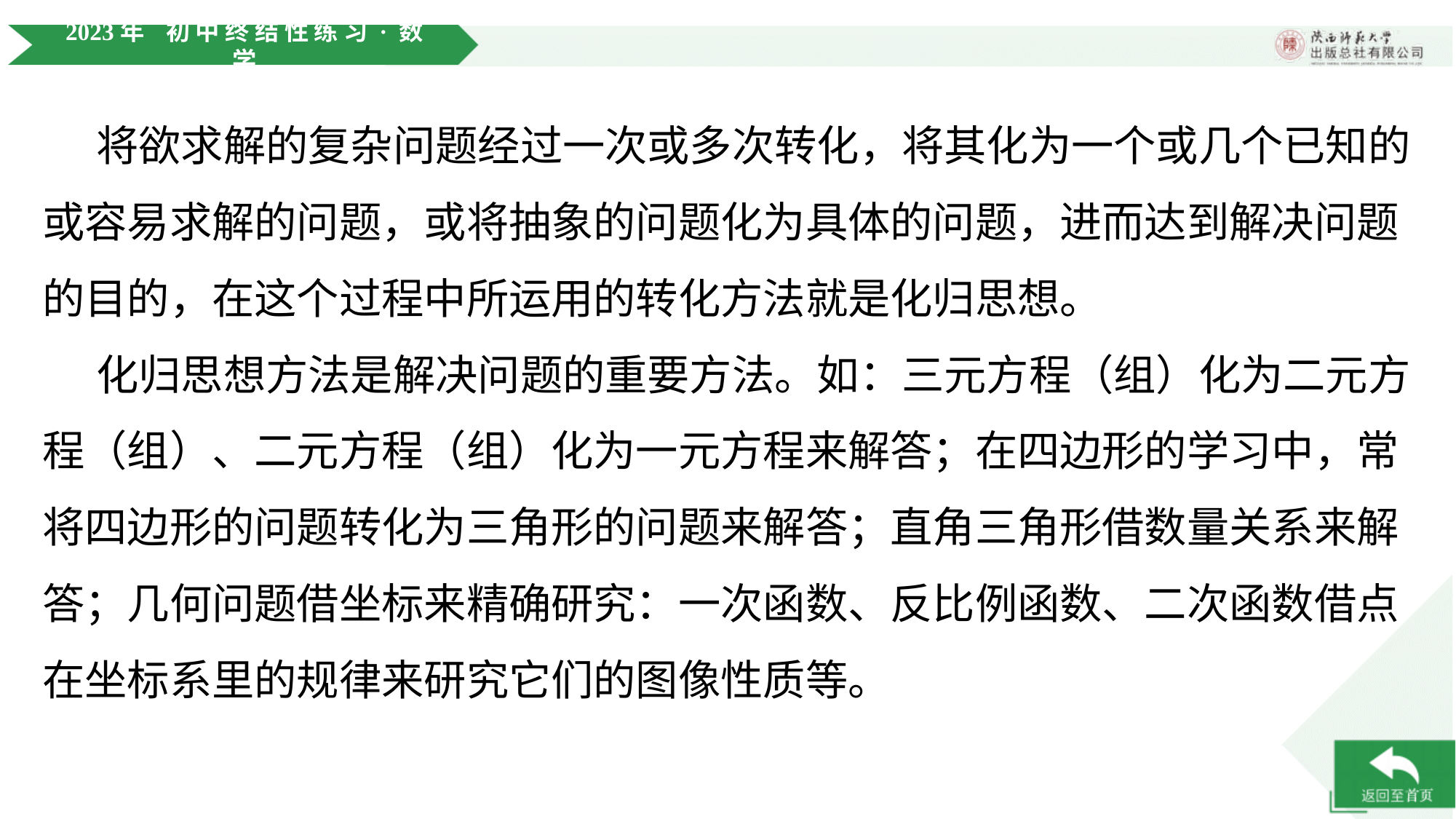

将欲求解的复杂问题经过一次或多次转化，将其化为一个或几个已知的或容易求解的问题，或将抽象的问题化为具体的问题，进而达到解决问题的目的，在这个过程中所运用的转化方法就是化归思想。
    化归思想方法是解决问题的重要方法。如：三元方程（组）化为二元方程（组）、二元方程（组）化为一元方程来解答；在四边形的学习中，常将四边形的问题转化为三角形的问题来解答；直角三角形借数量关系来解答；几何问题借坐标来精确研究：一次函数、反比例函数、二次函数借点在坐标系里的规律来研究它们的图像性质等。